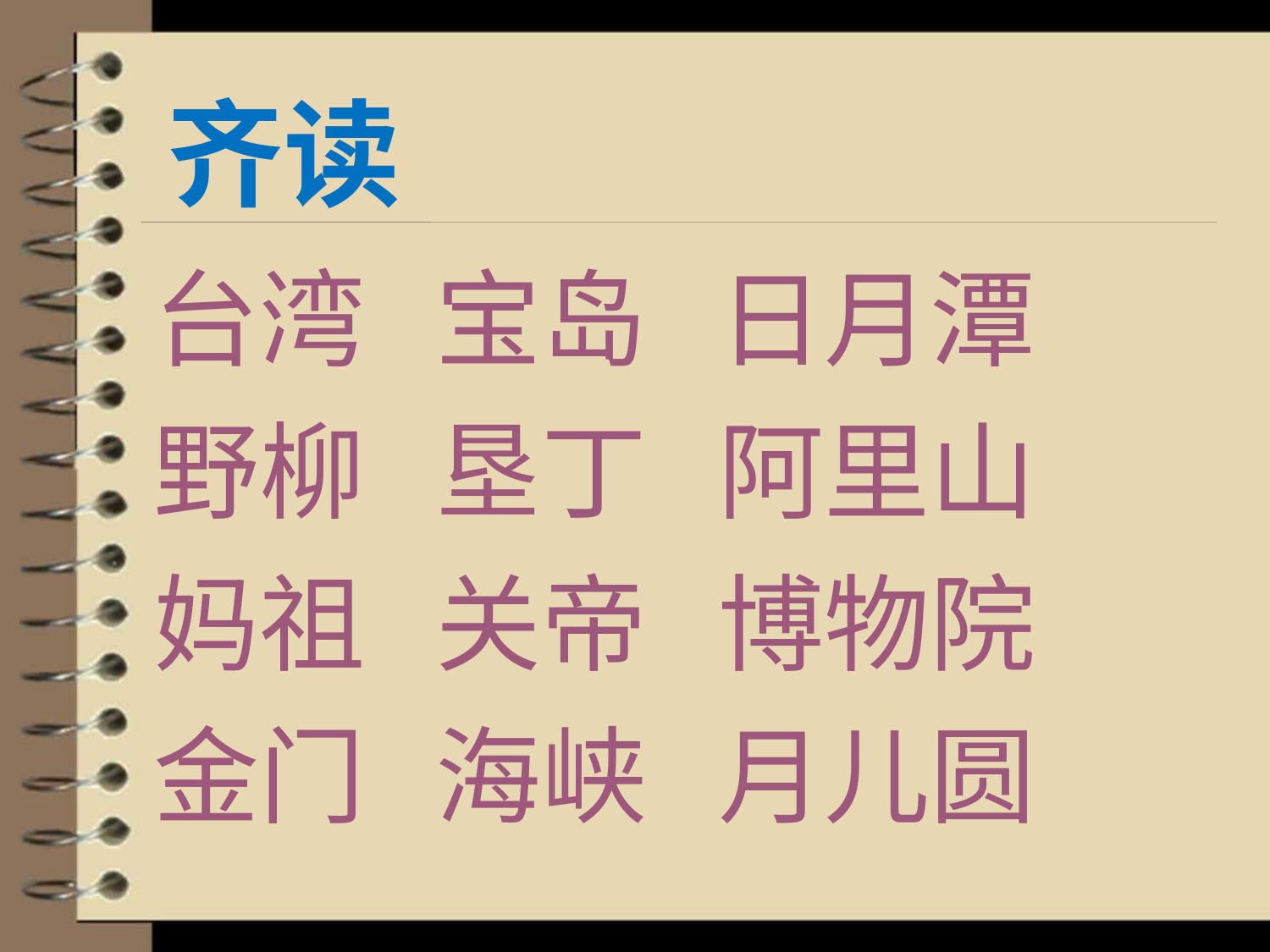

# 齐读
台湾   宝岛   日月潭
野柳   垦丁   阿里山
妈祖   关帝   博物院
金门   海峡   月儿圆